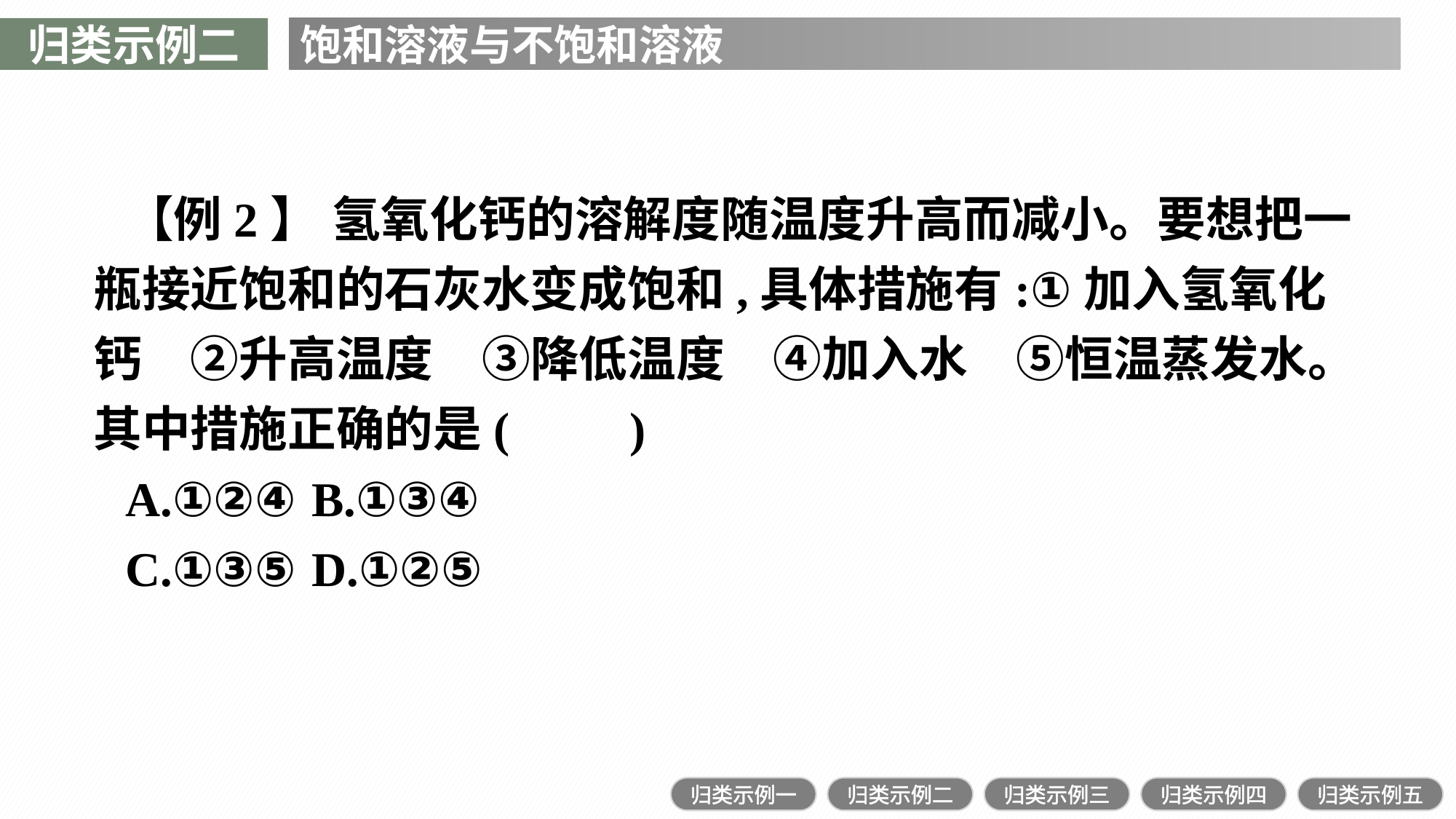

归类示例二
饱和溶液与不饱和溶液

【例2】 氢氧化钙的溶解度随温度升高而减小。要想把一瓶接近饱和的石灰水变成饱和,具体措施有:①加入氢氧化钙　②升高温度　③降低温度　④加入水　⑤恒温蒸发水。其中措施正确的是(　　)
A.①②④	B.①③④
C.①③⑤	D.①②⑤